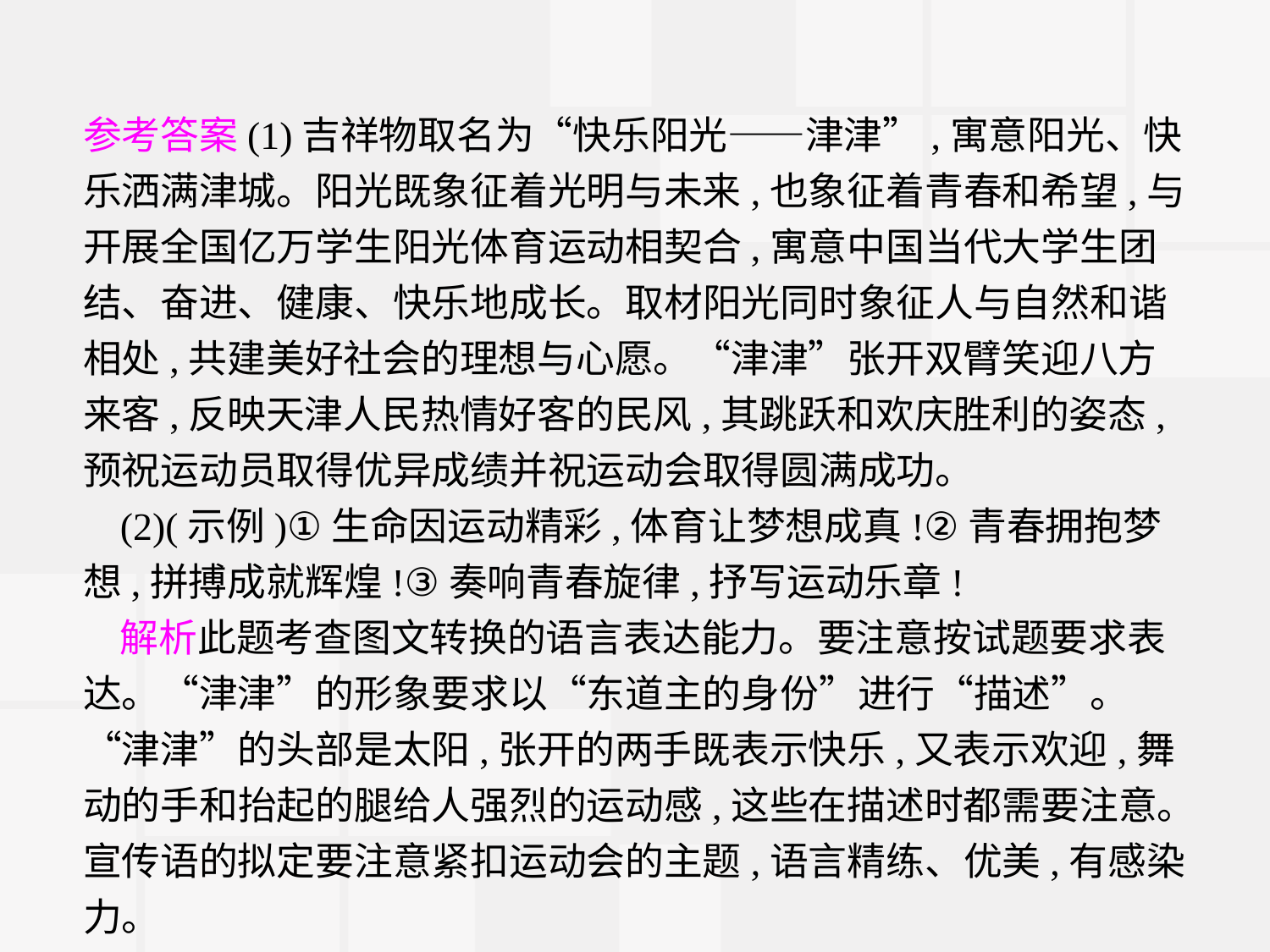

参考答案(1)吉祥物取名为“快乐阳光——津津”,寓意阳光、快乐洒满津城。阳光既象征着光明与未来,也象征着青春和希望,与开展全国亿万学生阳光体育运动相契合,寓意中国当代大学生团结、奋进、健康、快乐地成长。取材阳光同时象征人与自然和谐相处,共建美好社会的理想与心愿。“津津”张开双臂笑迎八方来客,反映天津人民热情好客的民风,其跳跃和欢庆胜利的姿态,预祝运动员取得优异成绩并祝运动会取得圆满成功。
(2)(示例)①生命因运动精彩,体育让梦想成真!②青春拥抱梦想,拼搏成就辉煌!③奏响青春旋律,抒写运动乐章!
解析此题考查图文转换的语言表达能力。要注意按试题要求表达。“津津”的形象要求以“东道主的身份”进行“描述”。“津津”的头部是太阳,张开的两手既表示快乐,又表示欢迎,舞动的手和抬起的腿给人强烈的运动感,这些在描述时都需要注意。宣传语的拟定要注意紧扣运动会的主题,语言精练、优美,有感染力。